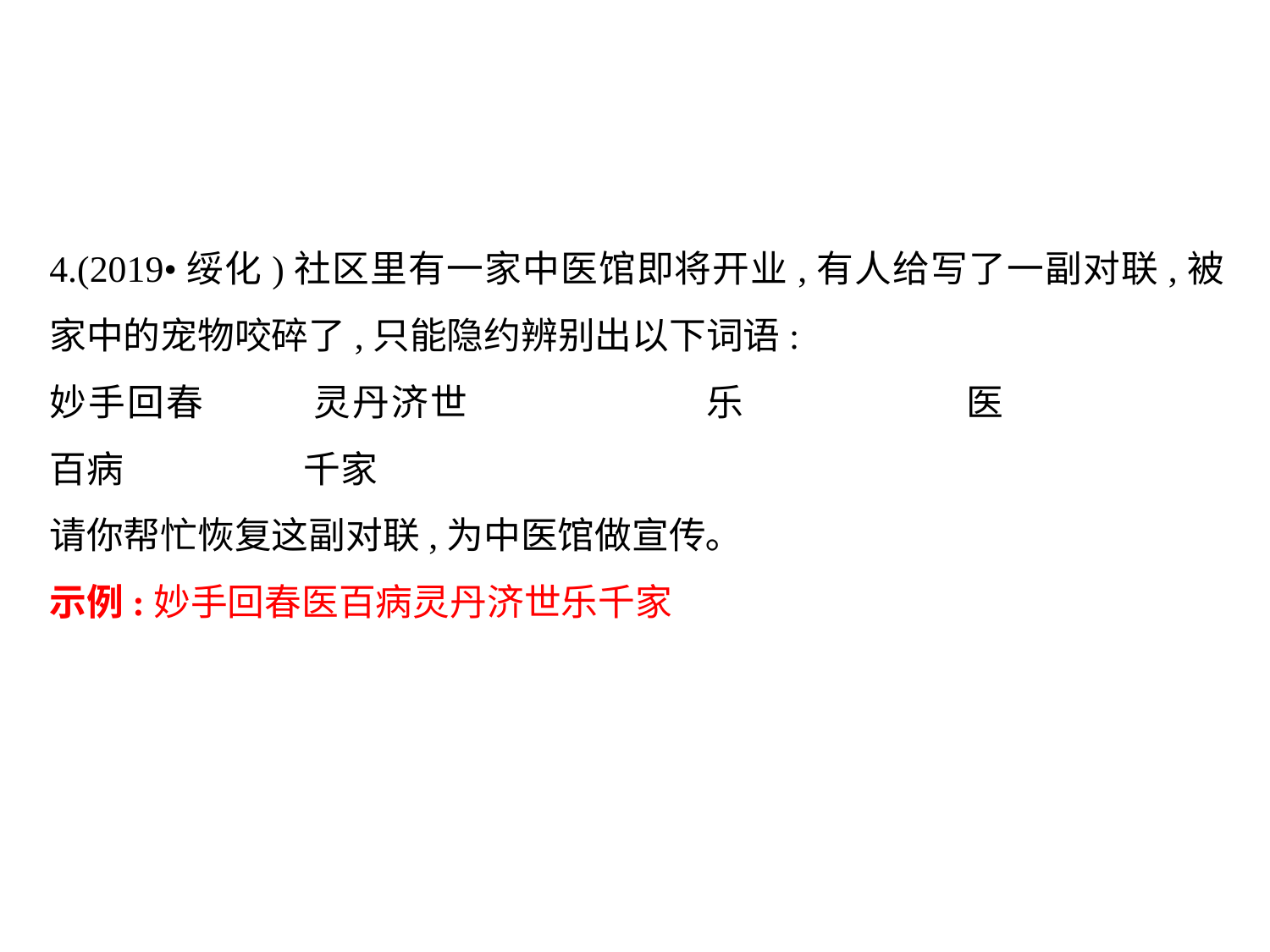

4.(2019•绥化)社区里有一家中医馆即将开业,有人给写了一副对联,被家中的宠物咬碎了,只能隐约辨别出以下词语:
妙手回春	灵丹济世		乐		医		百病		千家
请你帮忙恢复这副对联,为中医馆做宣传｡
示例:妙手回春医百病灵丹济世乐千家